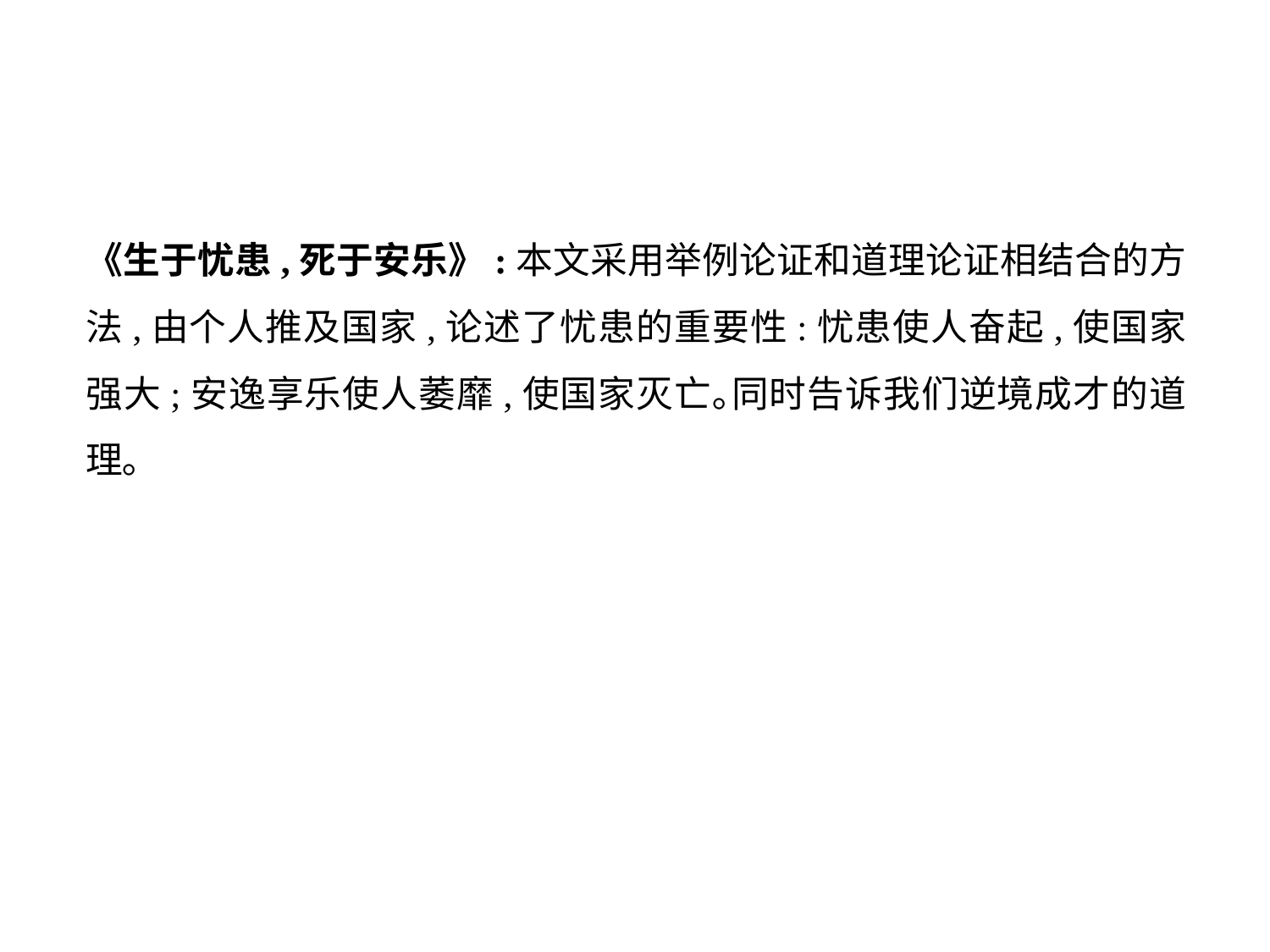

《生于忧患,死于安乐》:本文采用举例论证和道理论证相结合的方法,由个人推及国家,论述了忧患的重要性:忧患使人奋起,使国家强大;安逸享乐使人萎靡,使国家灭亡｡同时告诉我们逆境成才的道理｡